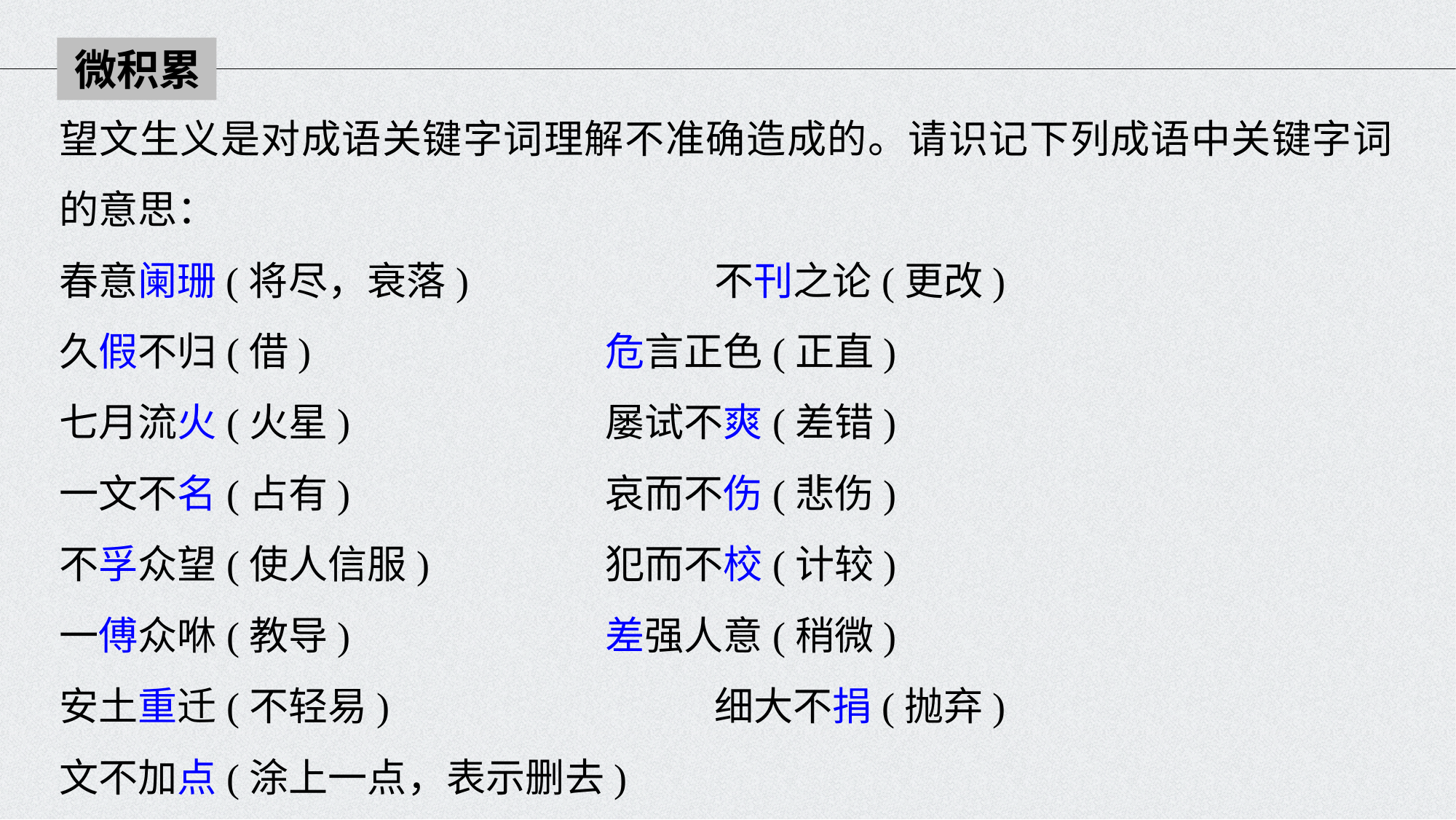

微积累
望文生义是对成语关键字词理解不准确造成的。请识记下列成语中关键字词的意思：
春意阑珊(将尽，衰落)　　　　	不刊之论(更改)
久假不归(借)  			危言正色(正直)
七月流火(火星)  			屡试不爽(差错)
一文不名(占有)  			哀而不伤(悲伤)
不孚众望(使人信服)  		犯而不校(计较)
一傅众咻(教导)  			差强人意(稍微)
安土重迁(不轻易)  			细大不捐(抛弃)
文不加点(涂上一点，表示删去)